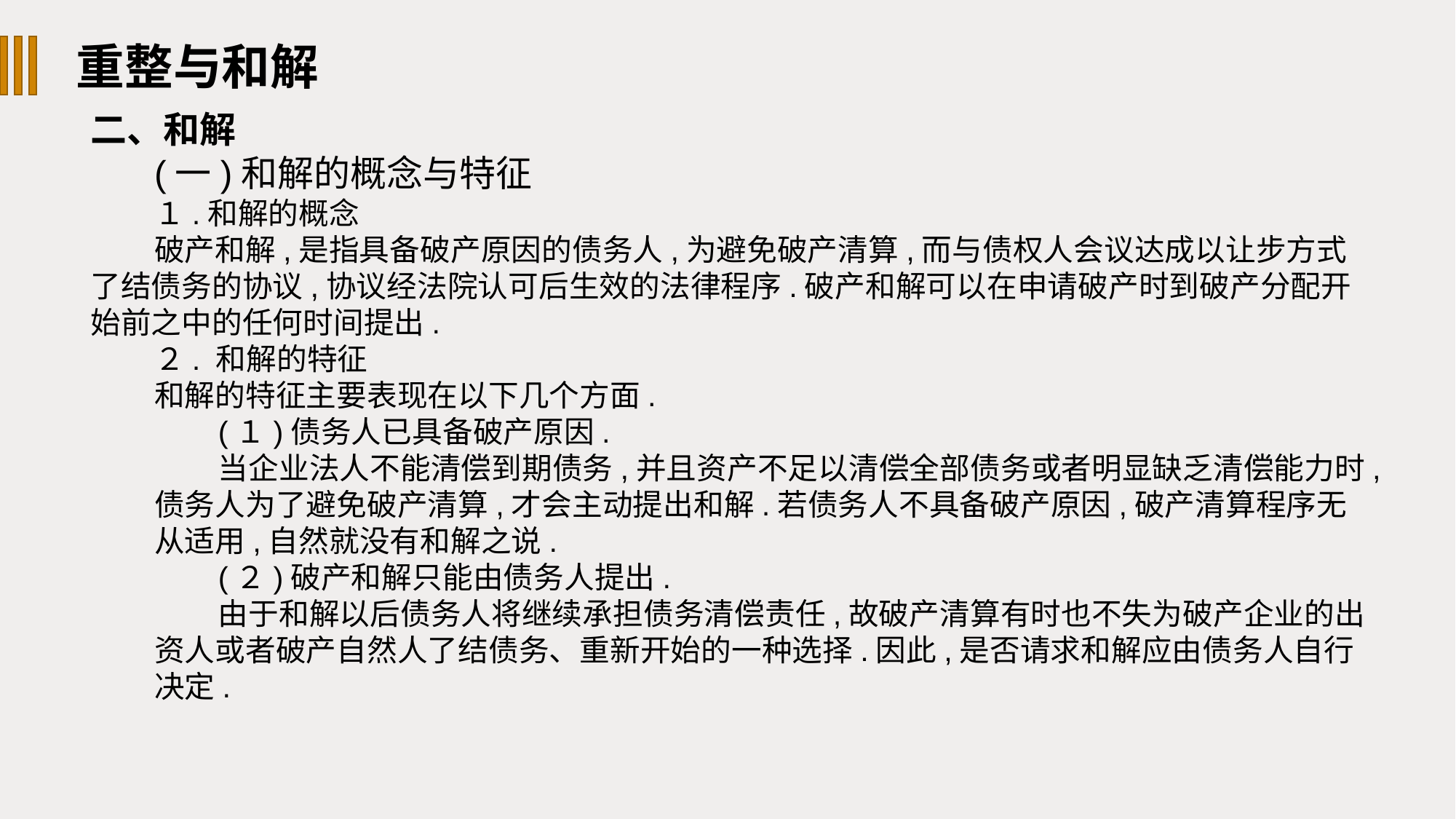

重整与和解

二、和解
(一)和解的概念与特征
１.和解的概念
破产和解,是指具备破产原因的债务人,为避免破产清算,而与债权人会议达成以让步方式了结债务的协议,协议经法院认可后生效的法律程序.破产和解可以在申请破产时到破产分配开始前之中的任何时间提出.
２. 和解的特征
和解的特征主要表现在以下几个方面.
(１)债务人已具备破产原因.
当企业法人不能清偿到期债务,并且资产不足以清偿全部债务或者明显缺乏清偿能力时,债务人为了避免破产清算,才会主动提出和解.若债务人不具备破产原因,破产清算程序无从适用,自然就没有和解之说.
(２)破产和解只能由债务人提出.
由于和解以后债务人将继续承担债务清偿责任,故破产清算有时也不失为破产企业的出资人或者破产自然人了结债务、重新开始的一种选择.因此,是否请求和解应由债务人自行决定.